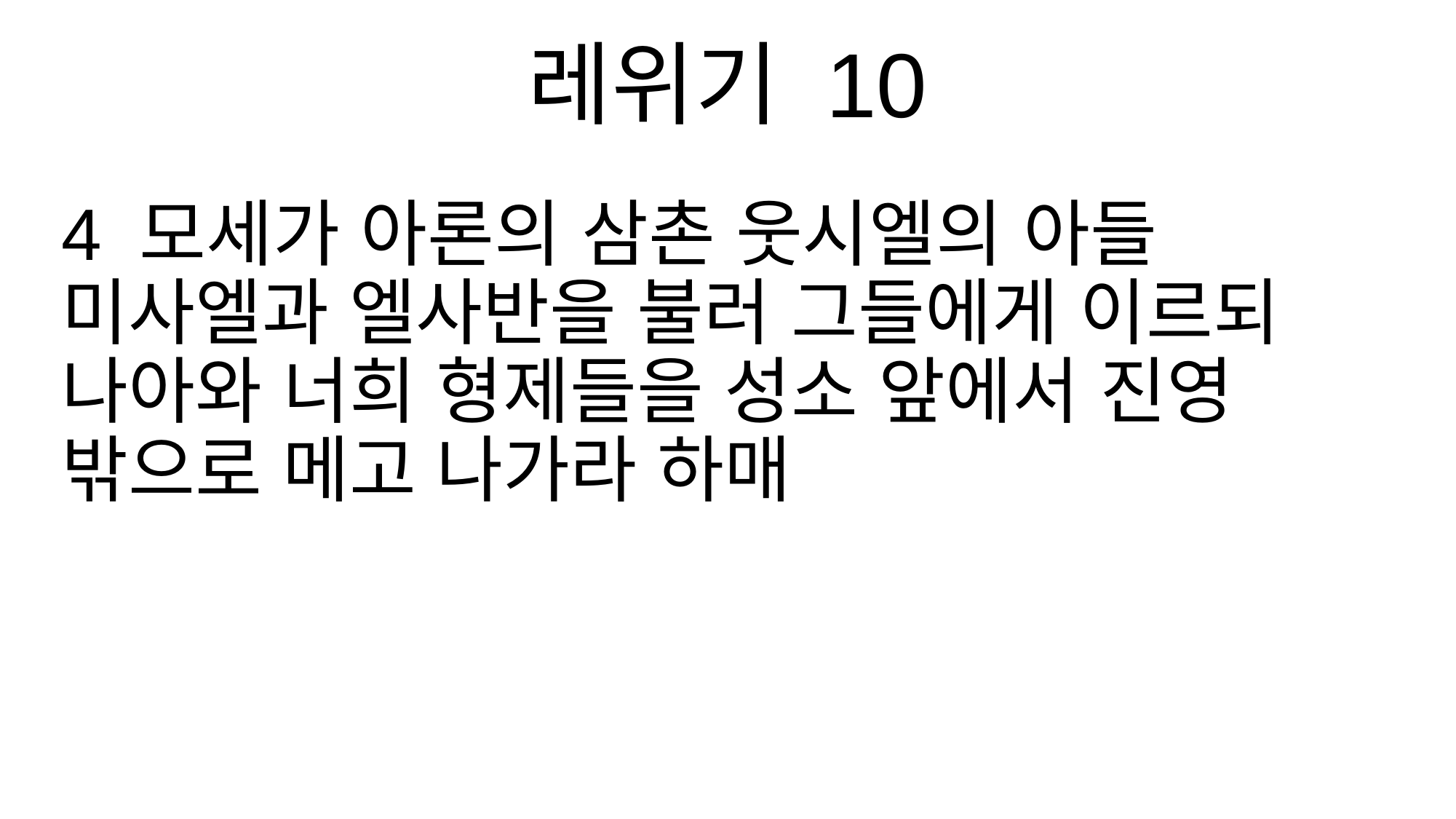

레위기 10
4 모세가 아론의 삼촌 웃시엘의 아들 미사엘과 엘사반을 불러 그들에게 이르되 나아와 너희 형제들을 성소 앞에서 진영 밖으로 메고 나가라 하매